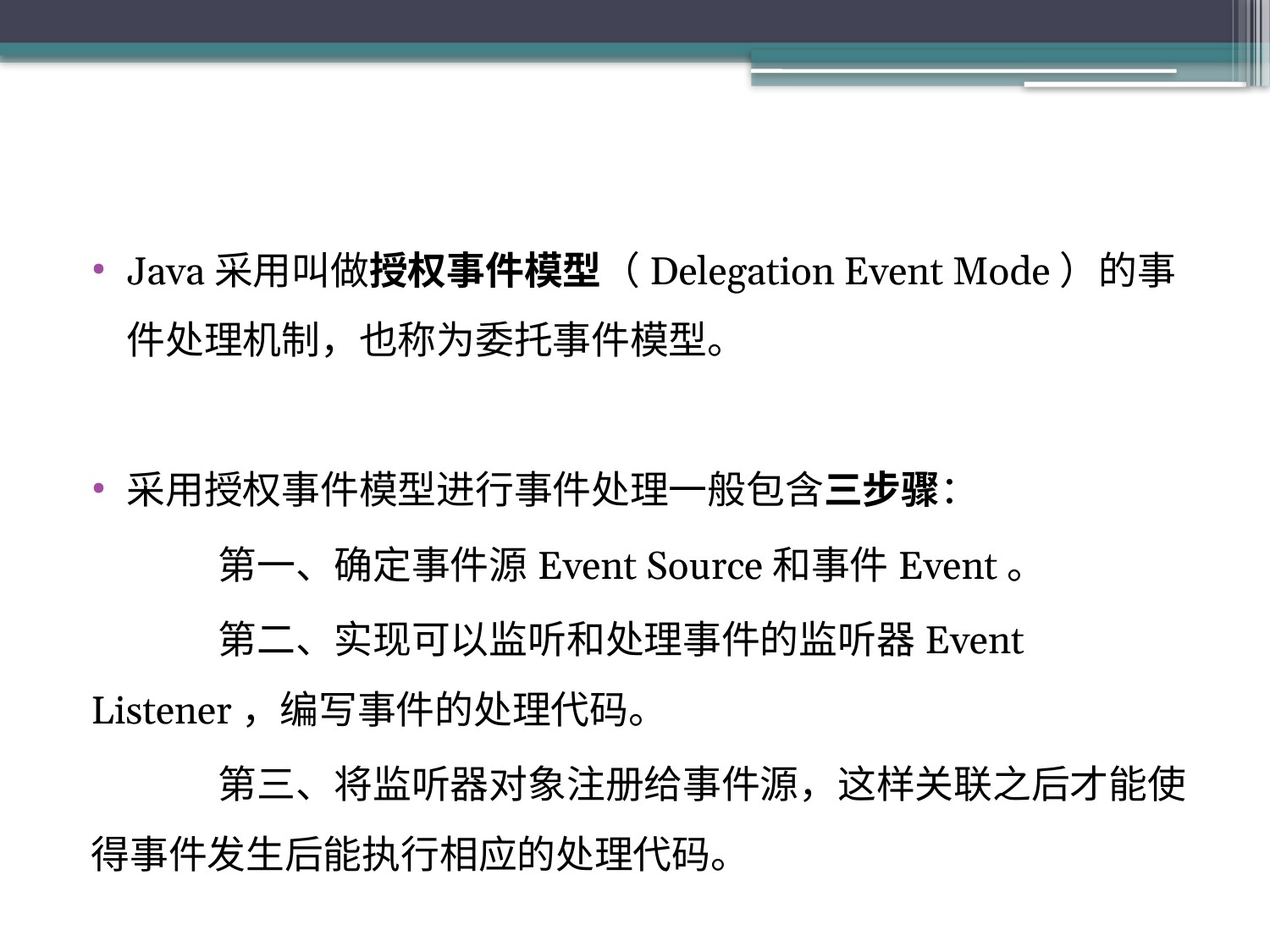

#
Java采用叫做授权事件模型（Delegation Event Mode）的事件处理机制，也称为委托事件模型。

采用授权事件模型进行事件处理一般包含三步骤：
	第一、确定事件源Event Source和事件Event。
	第二、实现可以监听和处理事件的监听器Event Listener，编写事件的处理代码。
	第三、将监听器对象注册给事件源，这样关联之后才能使得事件发生后能执行相应的处理代码。